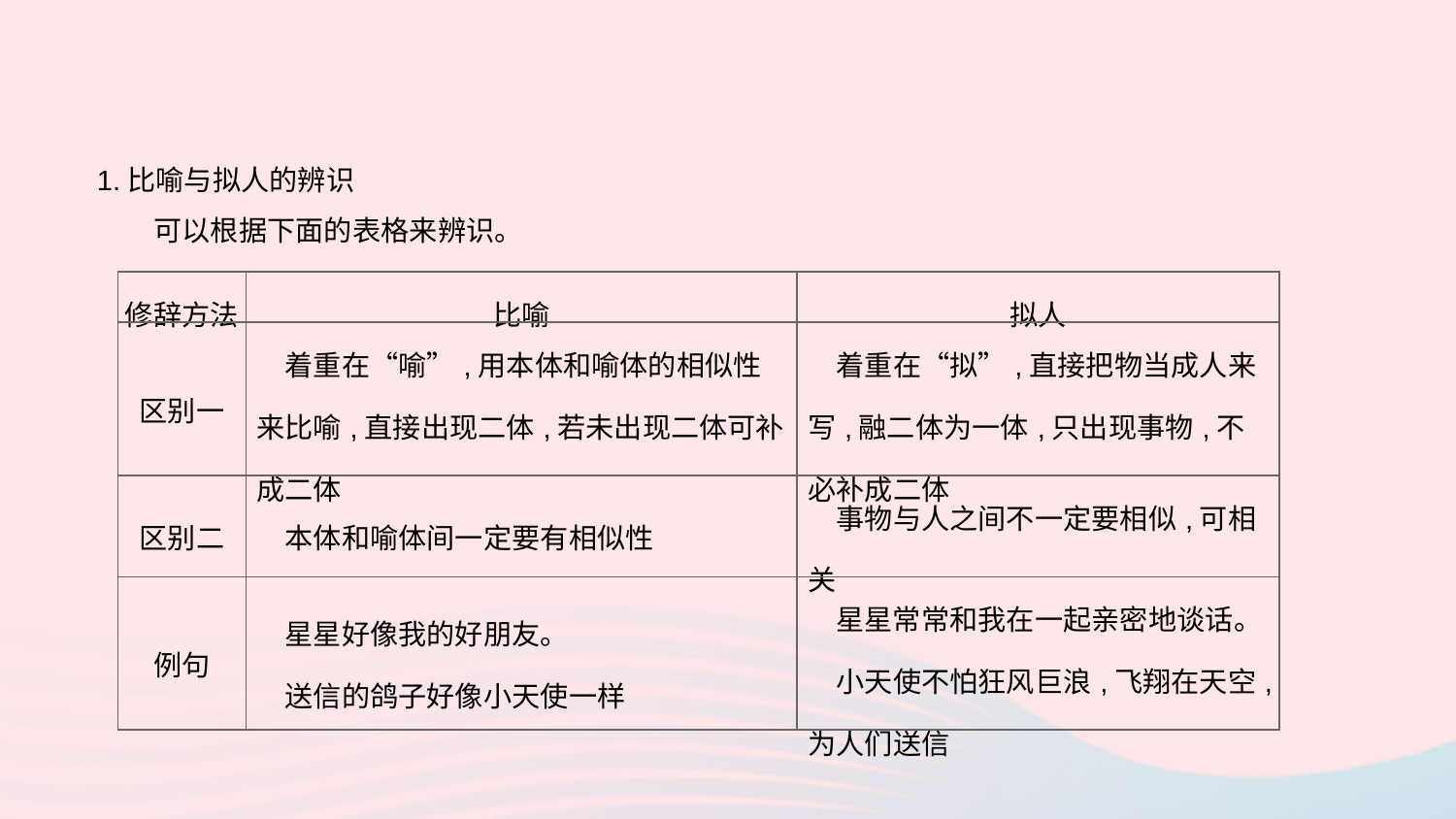

1.比喻与拟人的辨识
　　可以根据下面的表格来辨识。
| 修辞方法 | 比喻 | 拟人 |
| --- | --- | --- |
| 区别一 | 着重在“喻”,用本体和喻体的相似性来比喻,直接出现二体,若未出现二体可补成二体 | 着重在“拟”,直接把物当成人来写,融二体为一体,只出现事物,不必补成二体 |
| 区别二 | 本体和喻体间一定要有相似性 | 事物与人之间不一定要相似,可相关 |
| 例句 | 星星好像我的好朋友。 　送信的鸽子好像小天使一样 | 星星常常和我在一起亲密地谈话。 　小天使不怕狂风巨浪,飞翔在天空,为人们送信 |